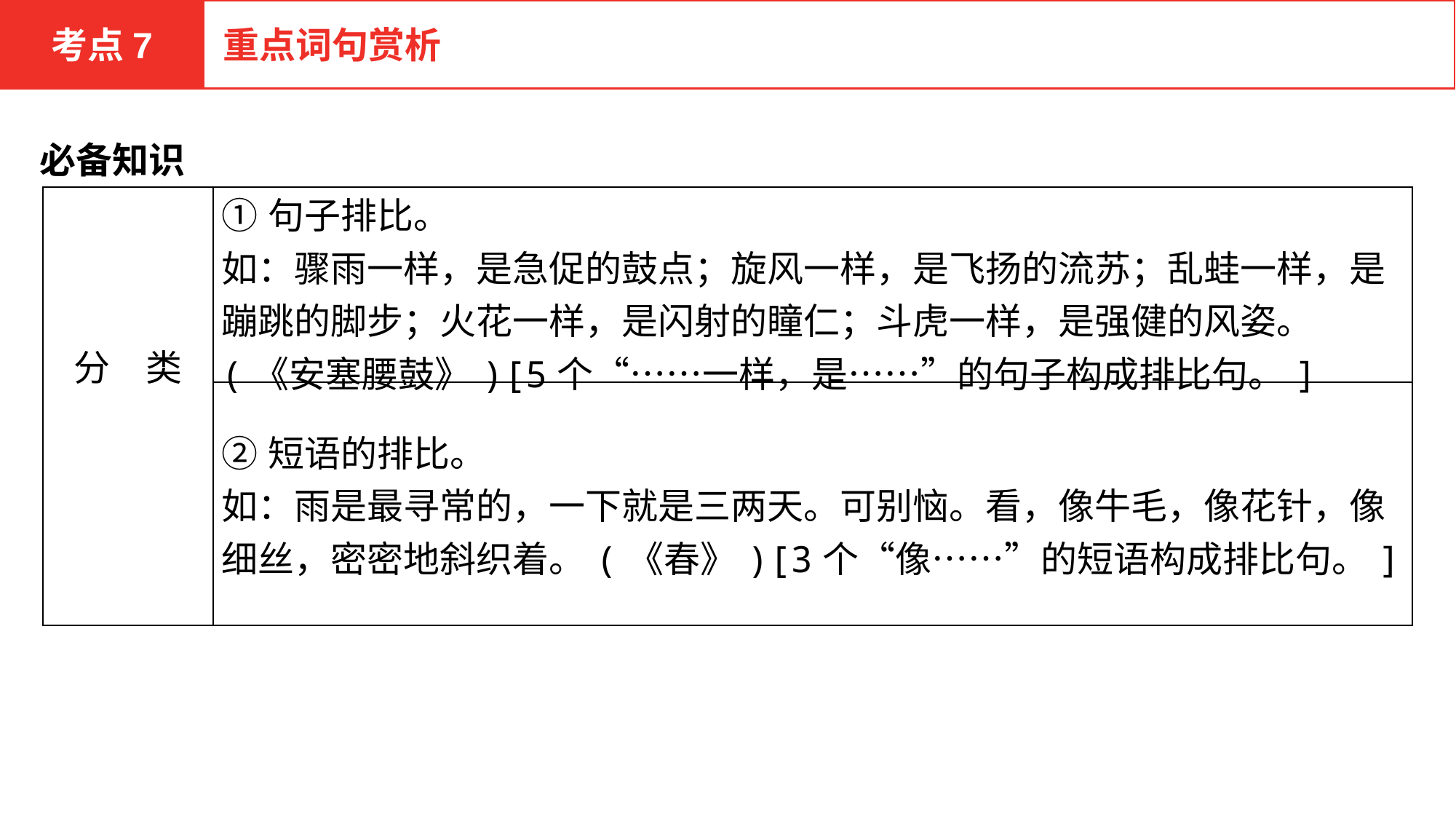

考点7
重点词句赏析
必备知识
| 分　类 | ①句子排比。 如：骤雨一样，是急促的鼓点；旋风一样，是飞扬的流苏；乱蛙一样，是蹦跳的脚步；火花一样，是闪射的瞳仁；斗虎一样，是强健的风姿。(《安塞腰鼓》)[5个“……一样，是……”的句子构成排比句。] |
| --- | --- |
|  | ②短语的排比。 如：雨是最寻常的，一下就是三两天。可别恼。看，像牛毛，像花针，像细丝，密密地斜织着。(《春》)[3个“像……”的短语构成排比句。] |